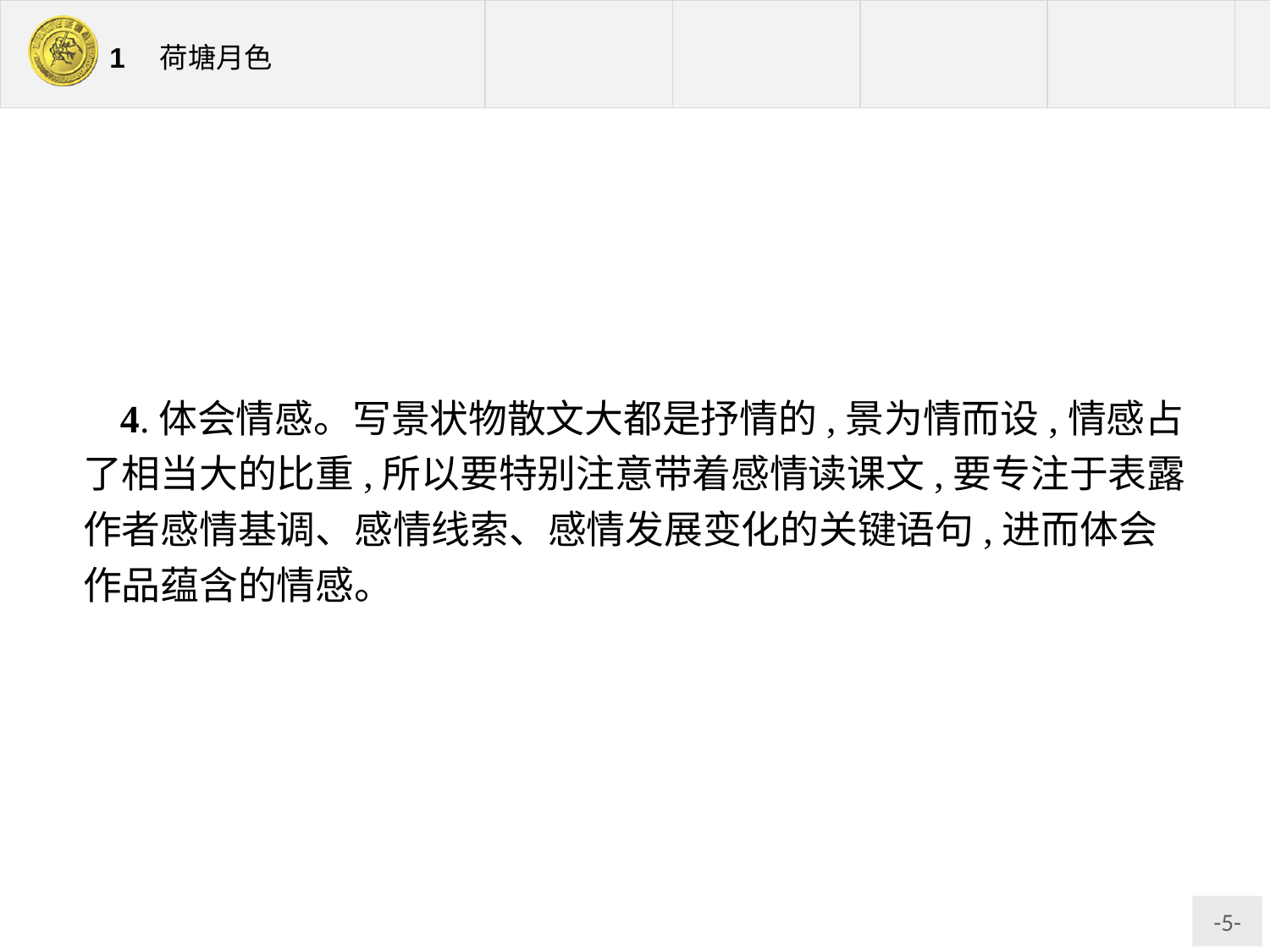

4.体会情感。写景状物散文大都是抒情的,景为情而设,情感占了相当大的比重,所以要特别注意带着感情读课文,要专注于表露作者感情基调、感情线索、感情发展变化的关键语句,进而体会作品蕴含的情感。